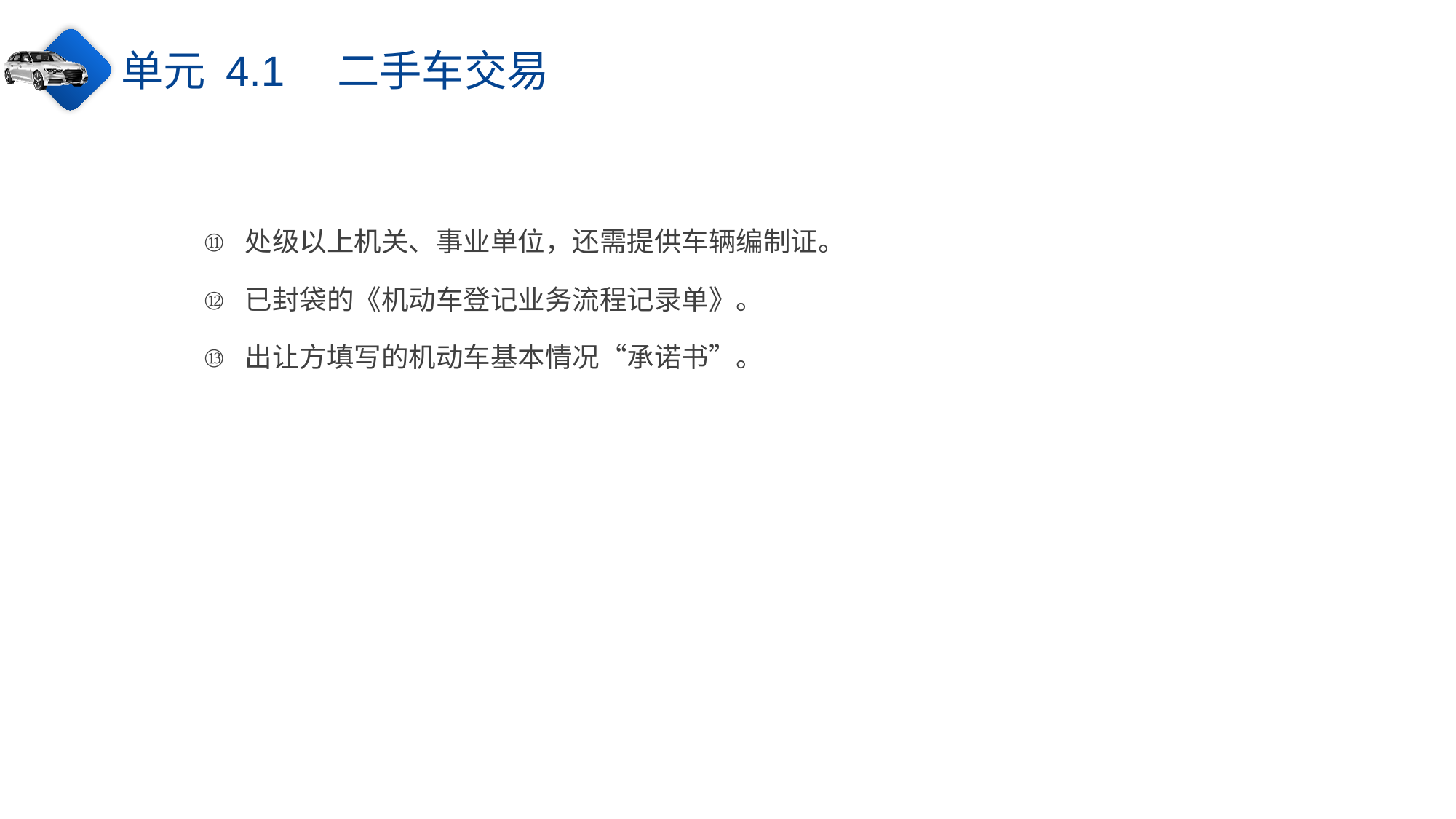

单元 4.1　二手车交易
处级以上机关、事业单位，还需提供车辆编制证。
已封袋的《机动车登记业务流程记录单》。
出让方填写的机动车基本情况“承诺书”。